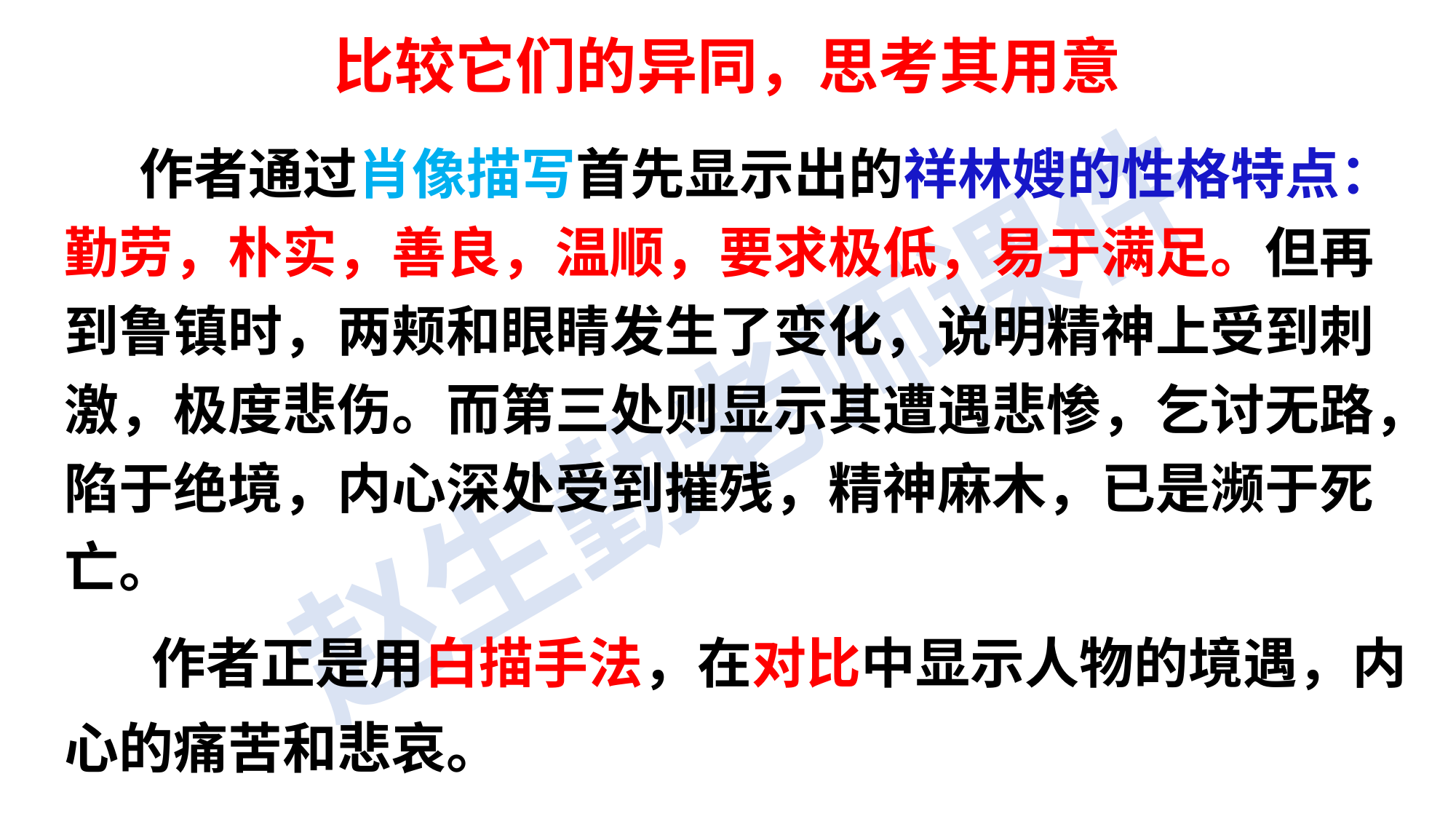

比较它们的异同，思考其用意
     作者通过肖像描写首先显示出的祥林嫂的性格特点：勤劳，朴实，善良，温顺，要求极低，易于满足。但再到鲁镇时，两颊和眼睛发生了变化，说明精神上受到刺激，极度悲伤。而第三处则显示其遭遇悲惨，乞讨无路，陷于绝境，内心深处受到摧残，精神麻木，已是濒于死亡。
      作者正是用白描手法，在对比中显示人物的境遇，内心的痛苦和悲哀。